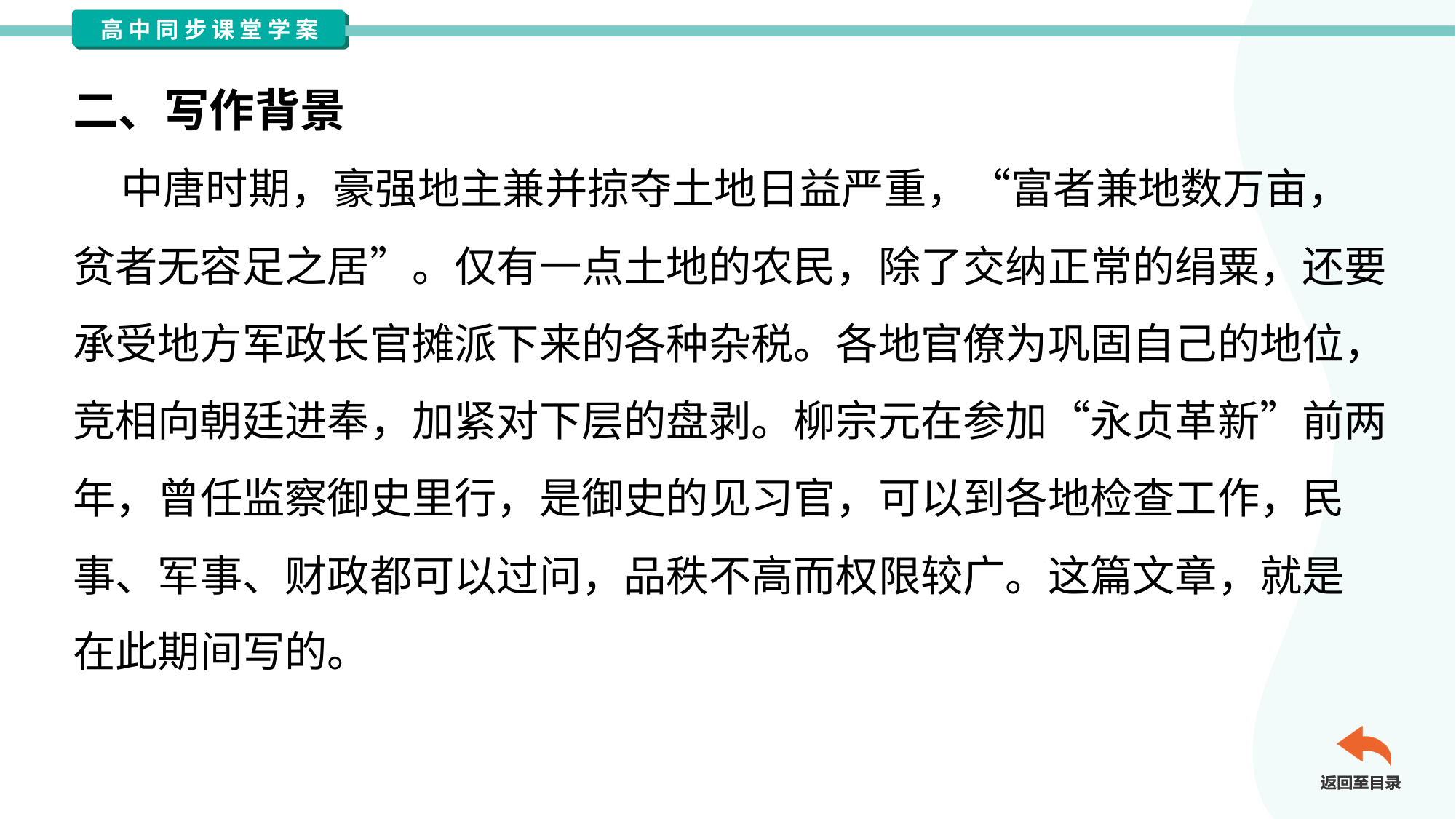

二、写作背景
    中唐时期，豪强地主兼并掠夺土地日益严重，“富者兼地数万亩，
贫者无容足之居”。仅有一点土地的农民，除了交纳正常的绢粟，还要
承受地方军政长官摊派下来的各种杂税。各地官僚为巩固自己的地位，
竞相向朝廷进奉，加紧对下层的盘剥。柳宗元在参加“永贞革新”前两
年，曾任监察御史里行，是御史的见习官，可以到各地检查工作，民
事、军事、财政都可以过问，品秩不高而权限较广。这篇文章，就是
在此期间写的。